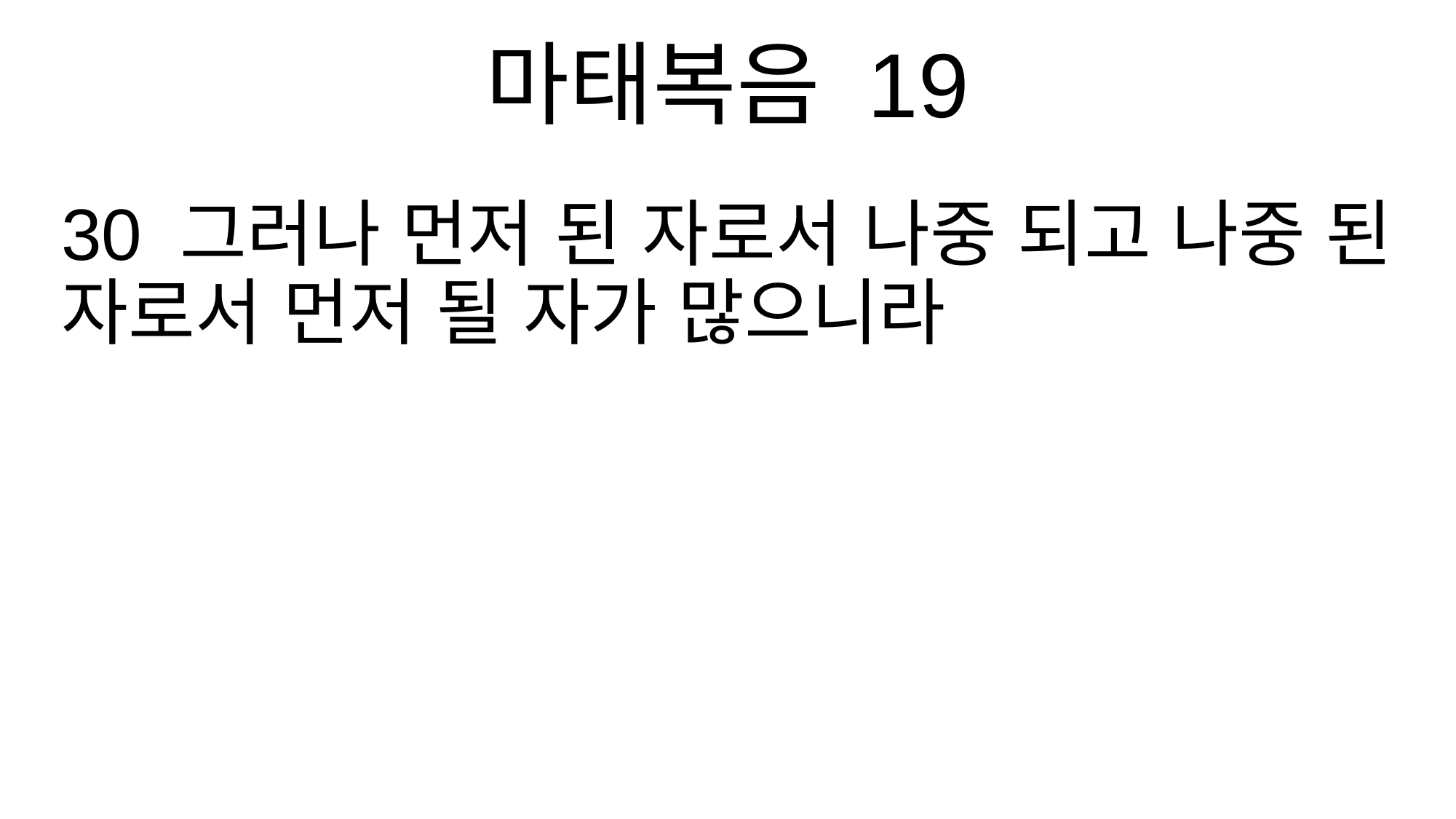

마태복음 19
30 그러나 먼저 된 자로서 나중 되고 나중 된 자로서 먼저 될 자가 많으니라